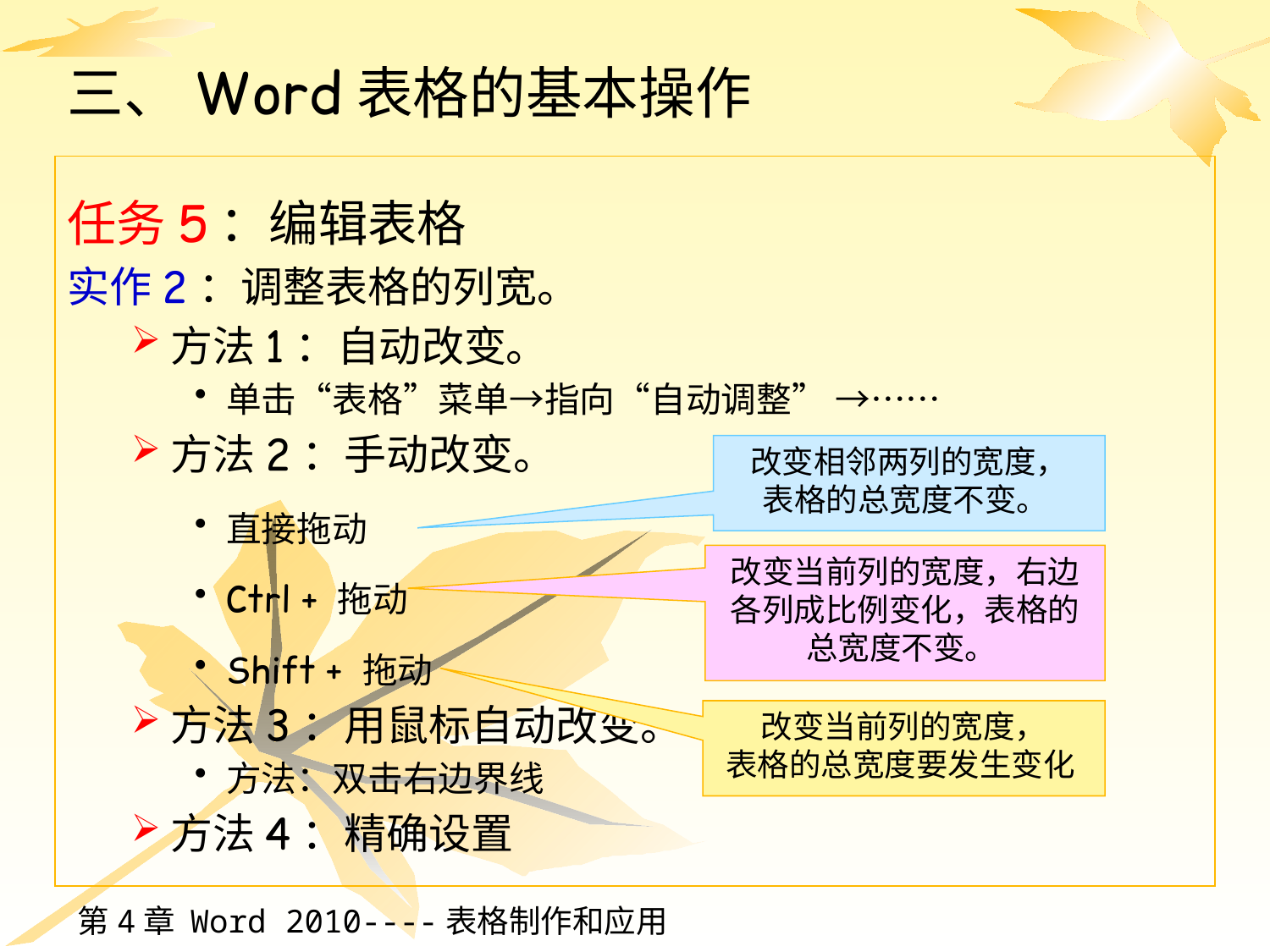

# 三、Word表格的基本操作
任务5：编辑表格
实作2：调整表格的列宽。
方法1：自动改变。
单击“表格”菜单→指向“自动调整” →……
方法2：手动改变。
直接拖动
Ctrl + 拖动
Shift + 拖动
方法3：用鼠标自动改变。
方法：双击右边界线
方法4：精确设置
改变相邻两列的宽度，
表格的总宽度不变。
改变当前列的宽度，右边各列成比例变化，表格的总宽度不变。
改变当前列的宽度，
表格的总宽度要发生变化